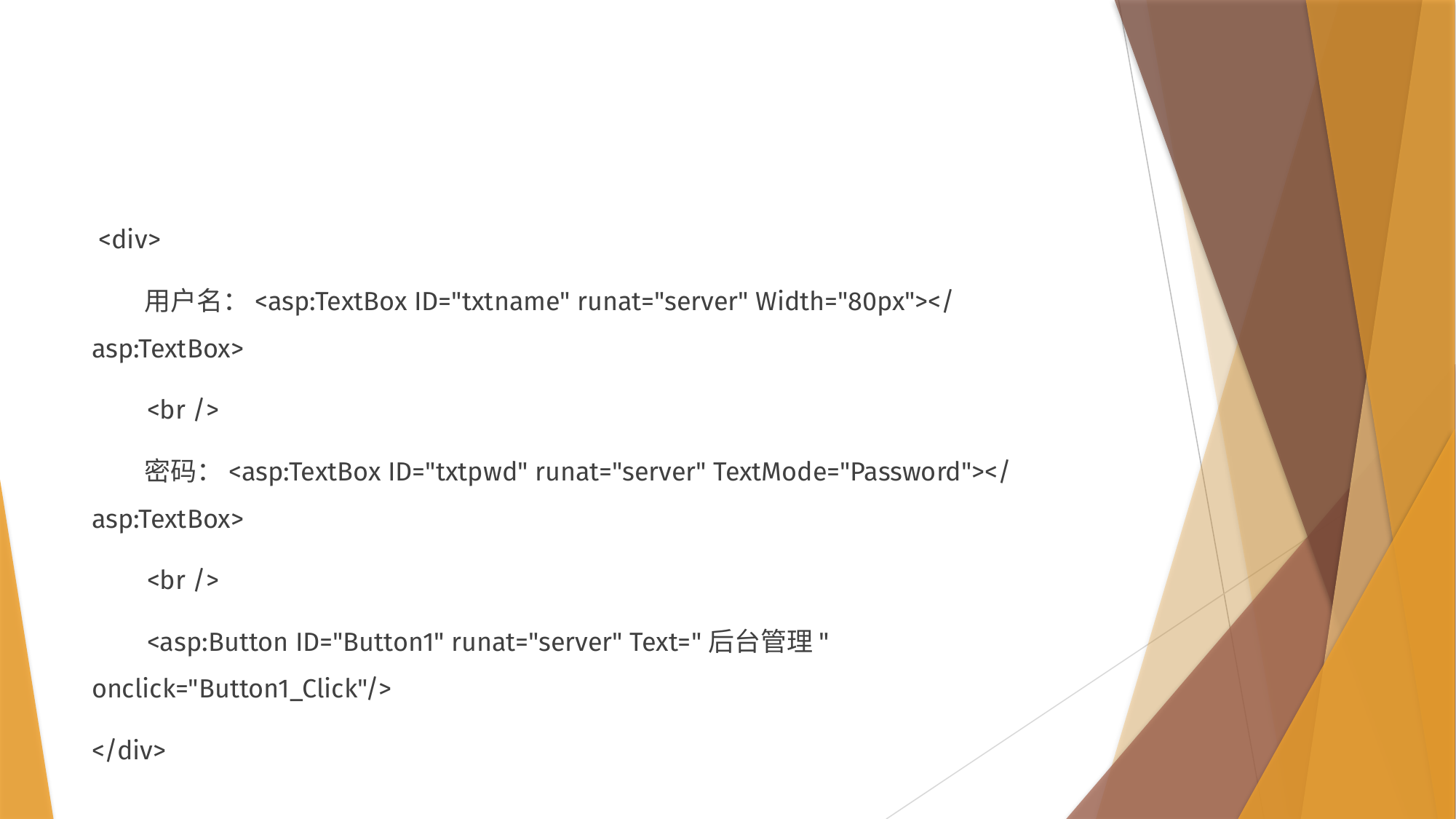

#
 <div>
        用户名：<asp:TextBox ID="txtname" runat="server" Width="80px"></asp:TextBox>
        <br />
        密码：<asp:TextBox ID="txtpwd" runat="server" TextMode="Password"></asp:TextBox>
        <br />
        <asp:Button ID="Button1" runat="server" Text="后台管理" onclick="Button1_Click"/>
</div>